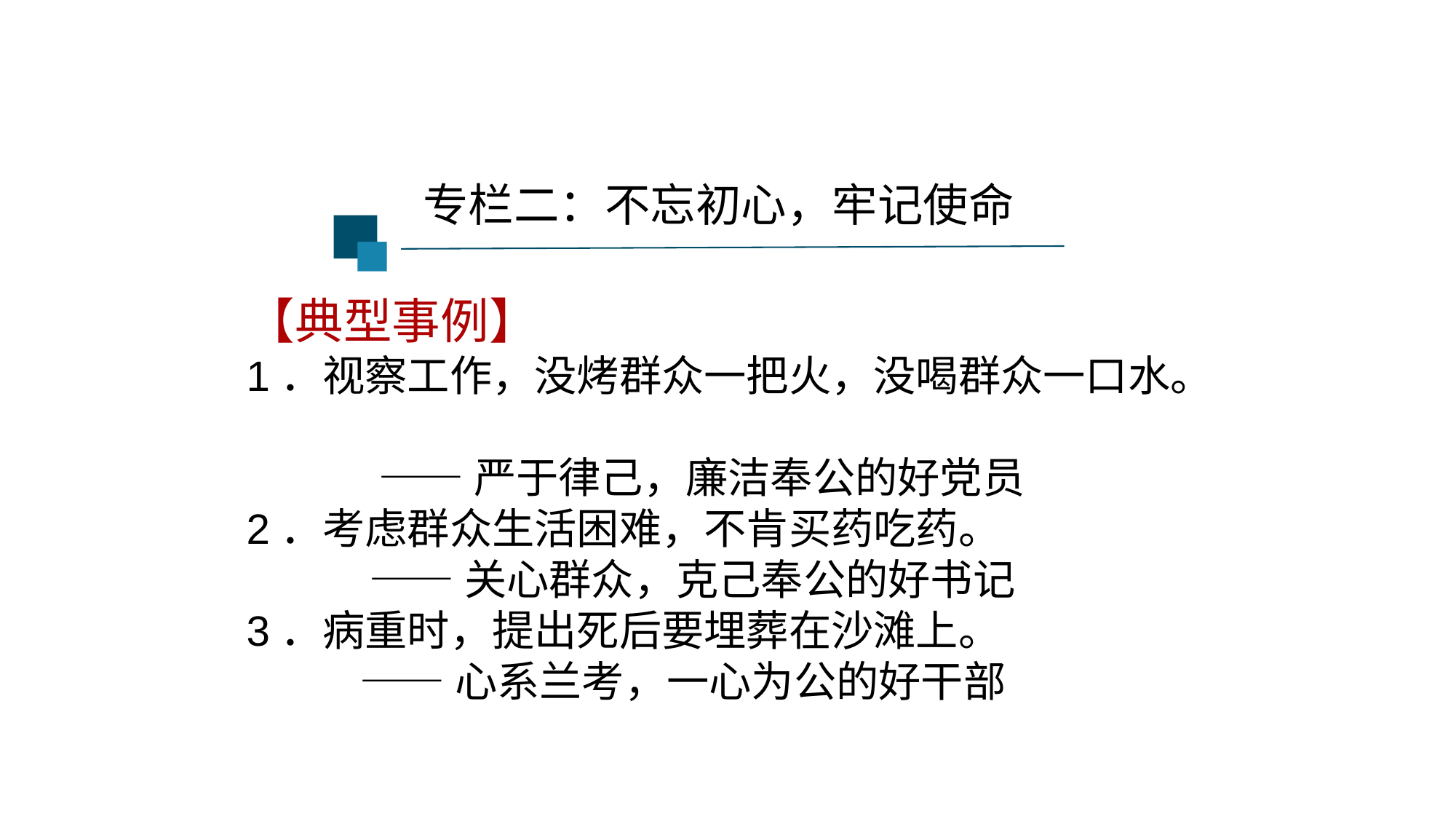

专栏二：不忘初心，牢记使命

【典型事例】
1．视察工作，没烤群众一把火，没喝群众一口水。
              ——严于律己，廉洁奉公的好党员
2．考虑群众生活困难，不肯买药吃药。
             ——关心群众，克己奉公的好书记
3．病重时，提出死后要埋葬在沙滩上。
            ——心系兰考，一心为公的好干部